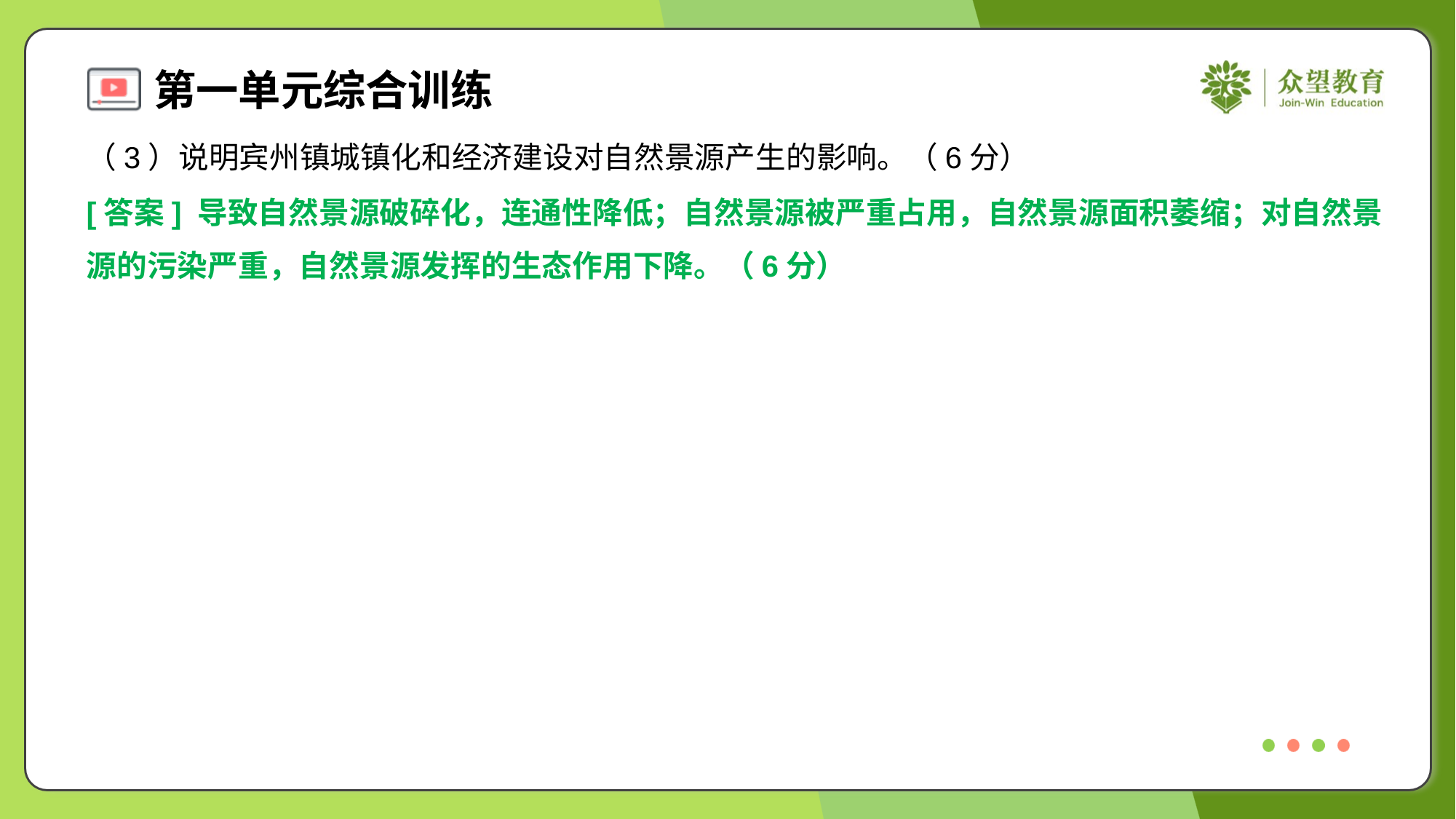

（3）说明宾州镇城镇化和经济建设对自然景源产生的影响。（6分）
[答案] 导致自然景源破碎化，连通性降低；自然景源被严重占用，自然景源面积萎缩；对自然景
源的污染严重，自然景源发挥的生态作用下降。（6分）